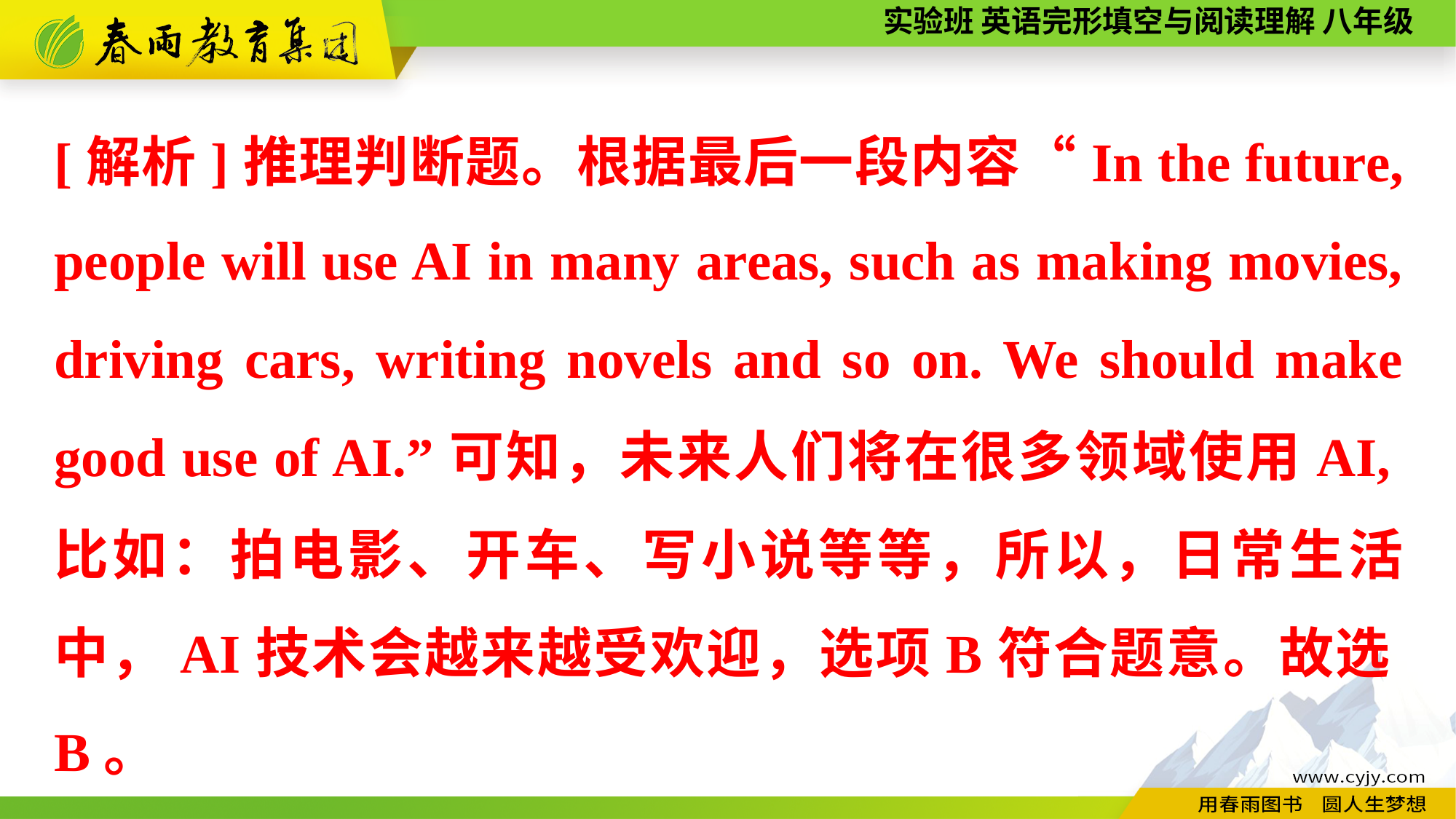

[解析]推理判断题。根据最后一段内容“In the future, people will use AI in many areas, such as making movies, driving cars, writing novels and so on. We should make good use of AI.”可知，未来人们将在很多领域使用AI,比如：拍电影、开车、写小说等等，所以，日常生活中，AI技术会越来越受欢迎，选项B符合题意。故选B。